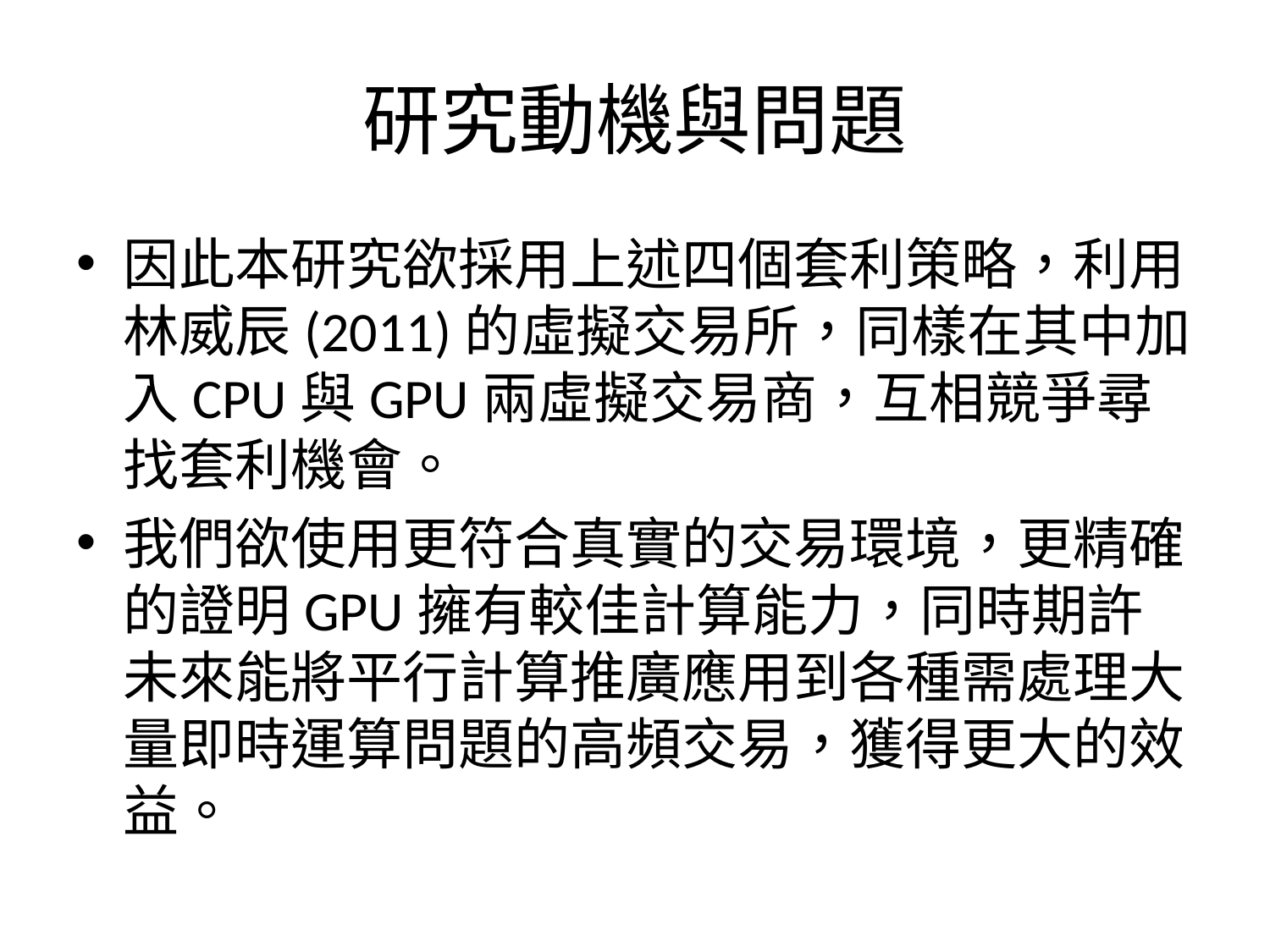

# 研究動機與問題
因此本研究欲採用上述四個套利策略，利用林威辰(2011)的虛擬交易所，同樣在其中加入CPU與GPU兩虛擬交易商，互相競爭尋找套利機會。
我們欲使用更符合真實的交易環境，更精確的證明GPU擁有較佳計算能力，同時期許未來能將平行計算推廣應用到各種需處理大量即時運算問題的高頻交易，獲得更大的效益。